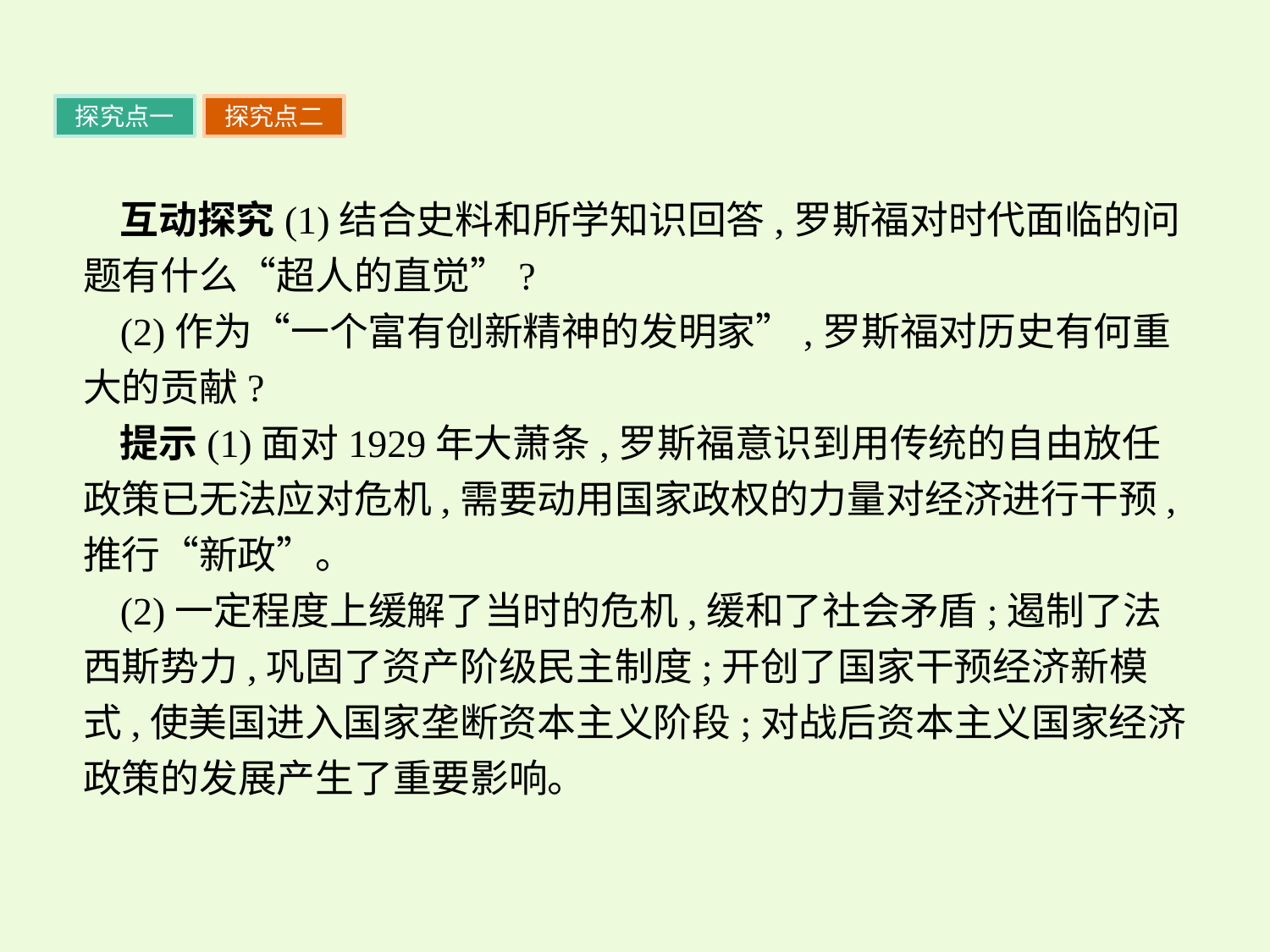

探究点一
探究点二
互动探究(1)结合史料和所学知识回答,罗斯福对时代面临的问题有什么“超人的直觉”?
(2)作为“一个富有创新精神的发明家”,罗斯福对历史有何重大的贡献?
提示(1)面对1929年大萧条,罗斯福意识到用传统的自由放任政策已无法应对危机,需要动用国家政权的力量对经济进行干预,推行“新政”。
(2)一定程度上缓解了当时的危机,缓和了社会矛盾;遏制了法西斯势力,巩固了资产阶级民主制度;开创了国家干预经济新模式,使美国进入国家垄断资本主义阶段;对战后资本主义国家经济政策的发展产生了重要影响。